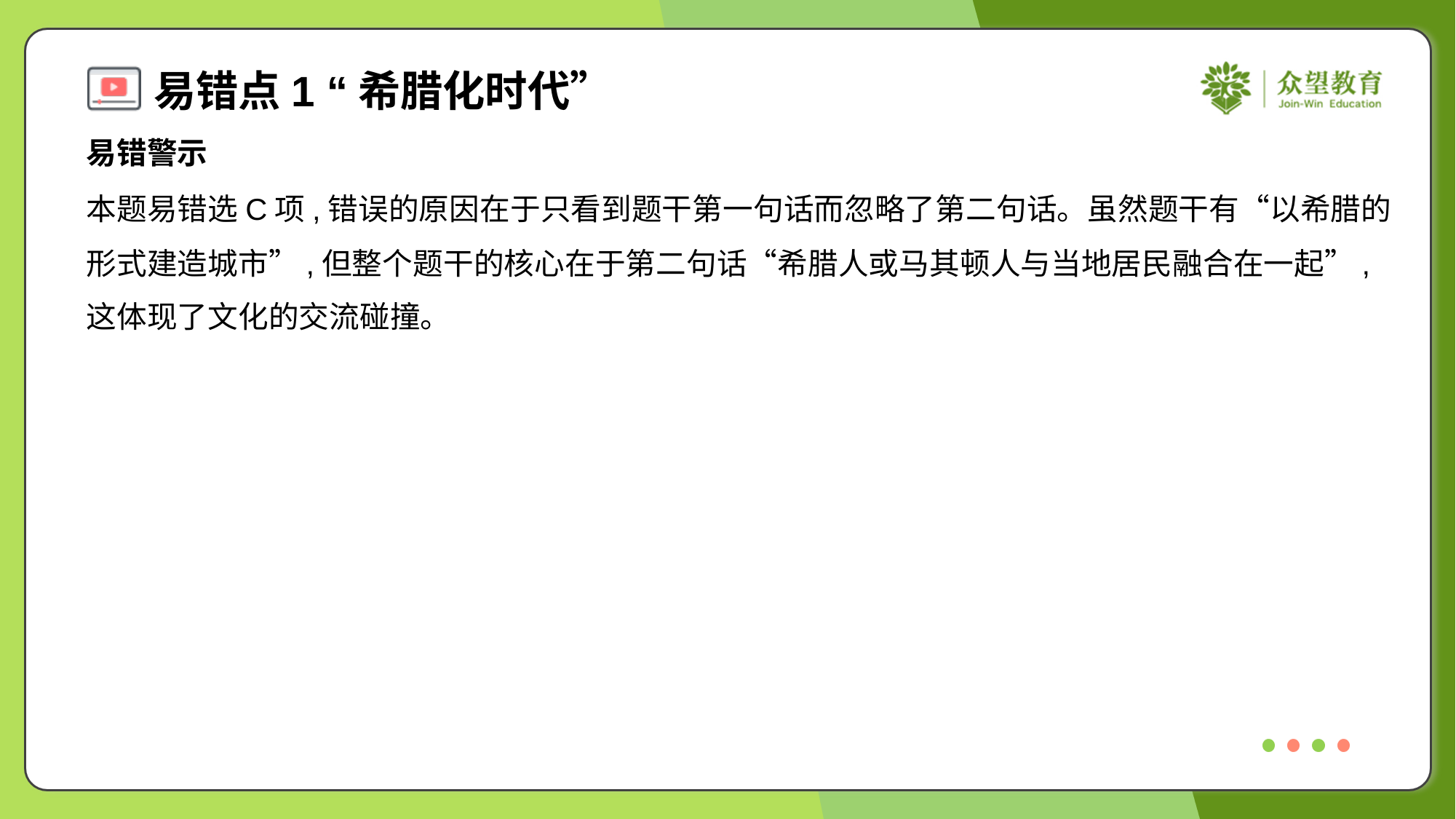

易错警示
本题易错选C项,错误的原因在于只看到题干第一句话而忽略了第二句话。虽然题干有“以希腊的
形式建造城市”,但整个题干的核心在于第二句话“希腊人或马其顿人与当地居民融合在一起”,
这体现了文化的交流碰撞。